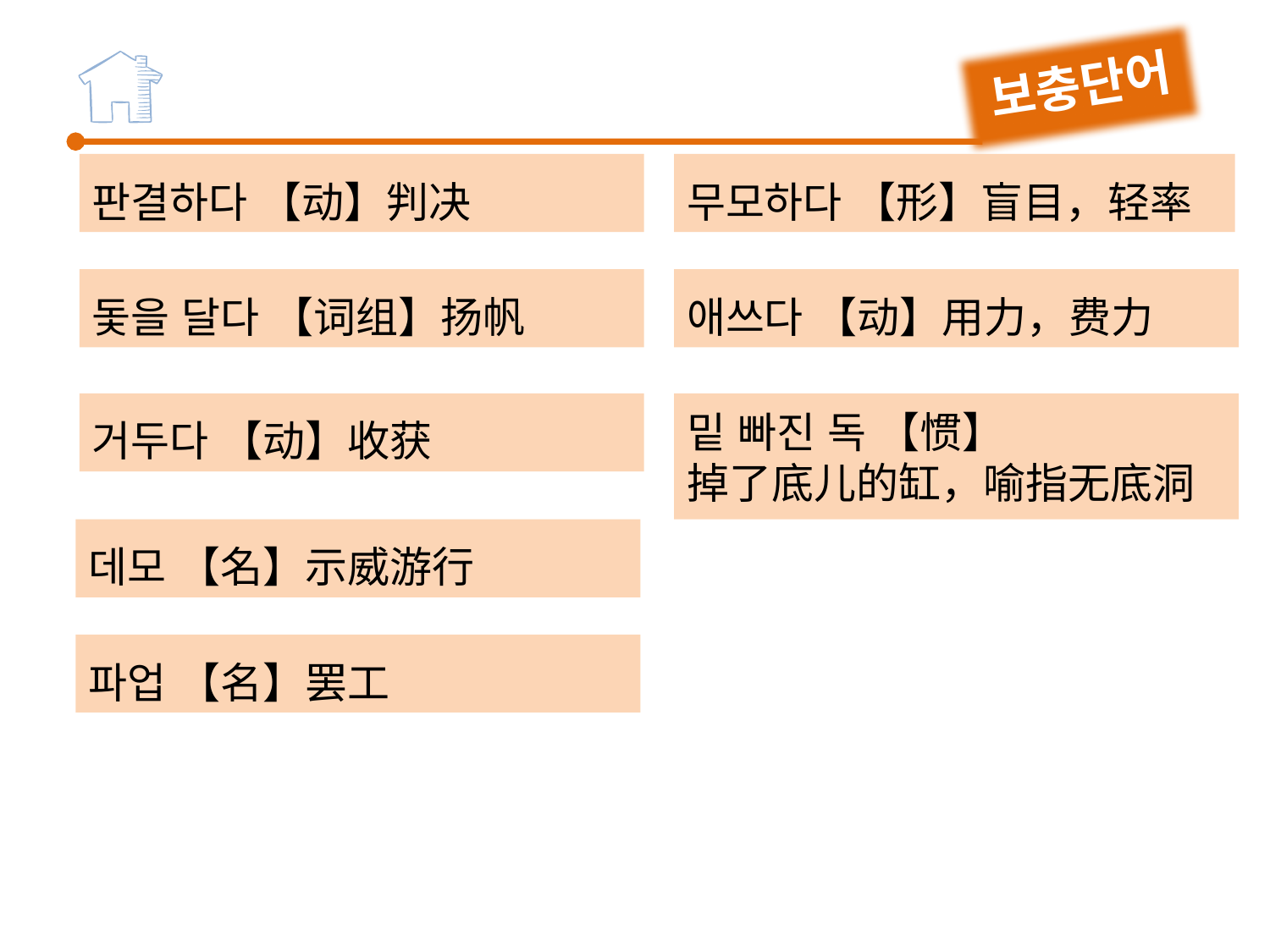

보충단어

판결하다 【动】判决
돛을 달다 【词组】扬帆
거두다 【动】收获
데모 【名】示威游行
무모하다 【形】盲目，轻率
애쓰다 【动】用力，费力
밑 빠진 독 【惯】
掉了底儿的缸，喻指无底洞
파업 【名】罢工